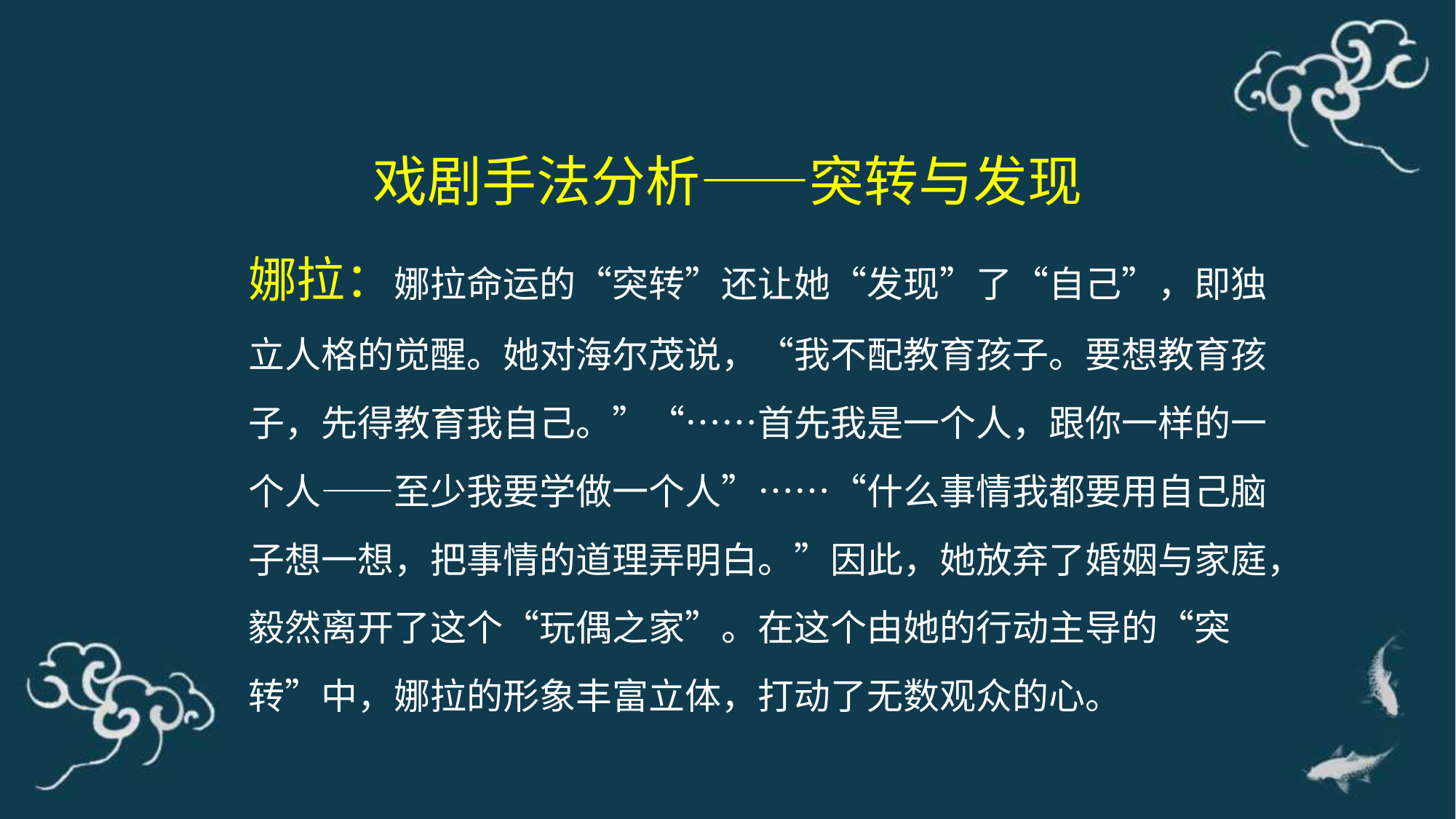

戏剧手法分析——突转与发现
娜拉：娜拉命运的“突转”还让她“发现”了“自己”，即独立人格的觉醒。她对海尔茂说，“我不配教育孩子。要想教育孩子，先得教育我自己。”“……首先我是一个人，跟你一样的一个人——至少我要学做一个人”……“什么事情我都要用自己脑子想一想，把事情的道理弄明白。”因此，她放弃了婚姻与家庭，毅然离开了这个“玩偶之家”。在这个由她的行动主导的“突转”中，娜拉的形象丰富立体，打动了无数观众的心。